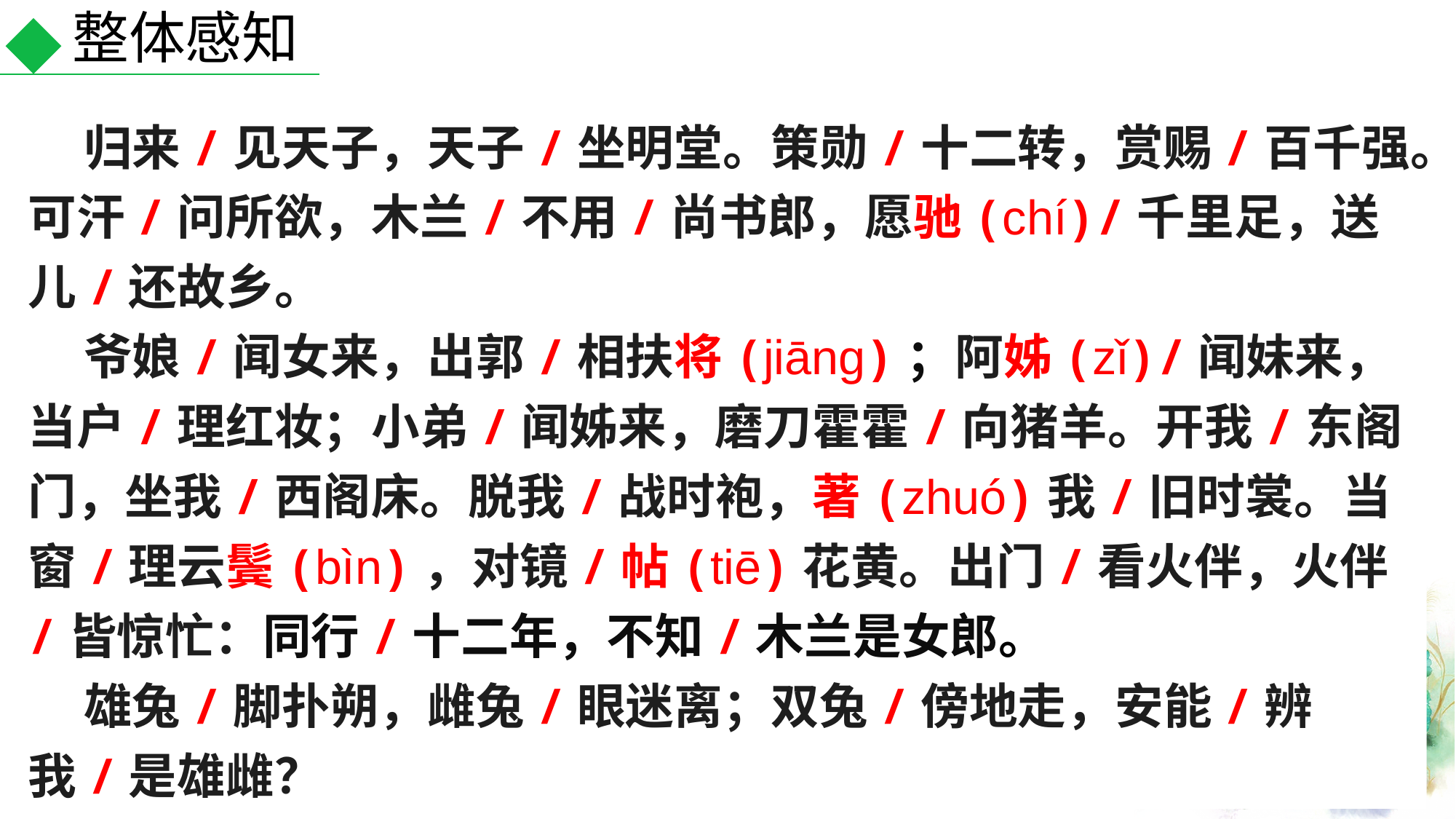

整体感知

    归来/见天子，天子/坐明堂。策勋/十二转，赏赐/百千强。可汗/问所欲，木兰/不用/尚书郎，愿驰(chí)/千里足，送儿/还故乡。
    爷娘/闻女来，出郭/相扶将(jiāng)；阿姊(zǐ)/闻妹来，当户/理红妆；小弟/闻姊来，磨刀霍霍/向猪羊。开我/东阁门，坐我/西阁床。脱我/战时袍，著(zhuó)我/旧时裳。当窗/理云鬓(bìn)，对镜/帖(tiē)花黄。出门/看火伴，火伴/皆惊忙：同行/十二年，不知/木兰是女郎。
    雄兔/脚扑朔，雌兔/眼迷离；双兔/傍地走，安能/辨我/是雄雌？